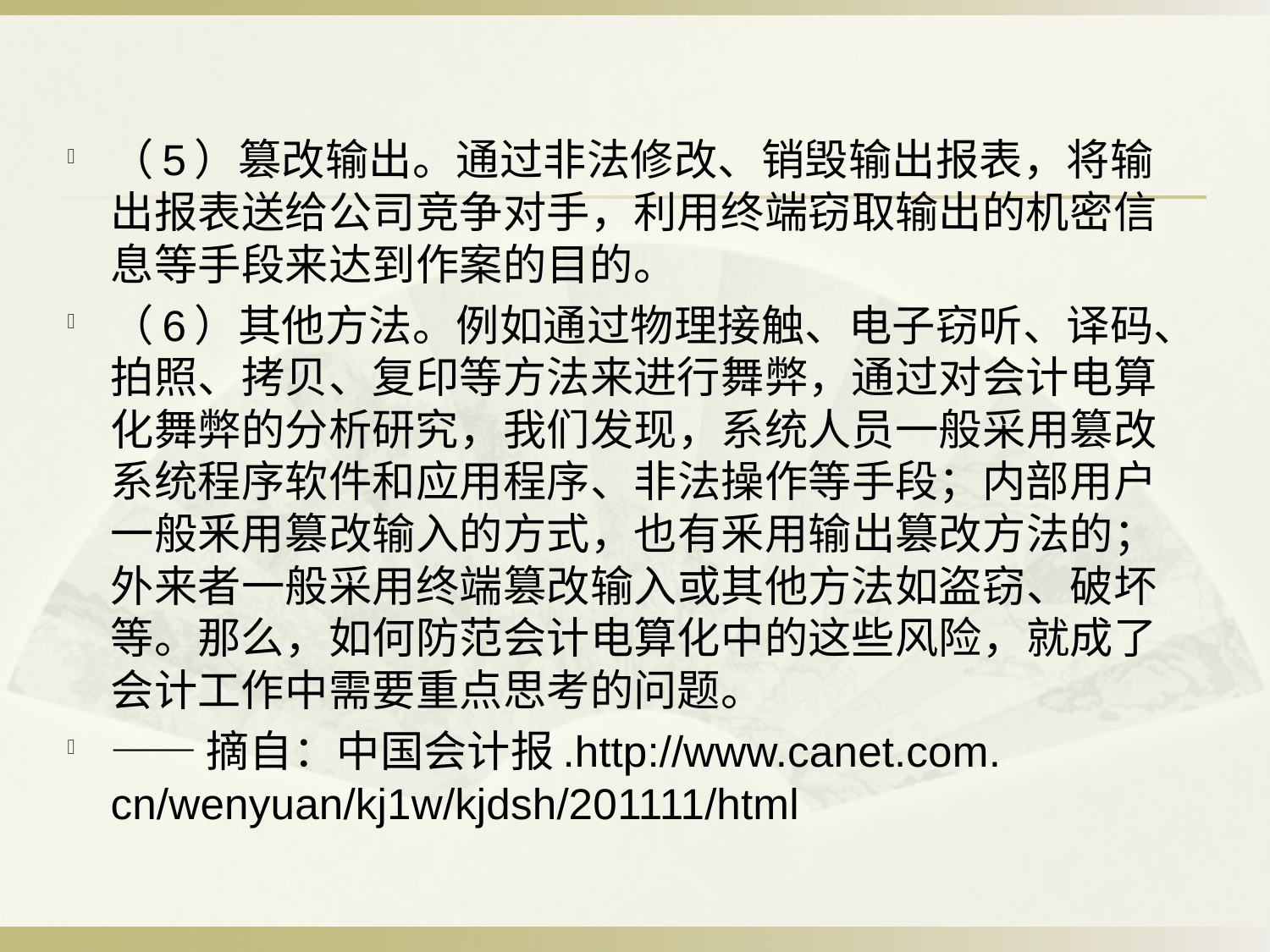

（5）篡改输出。通过非法修改、销毁输出报表，将输出报表送给公司竞争对手，利用终端窃取输出的机密信息等手段来达到作案的目的。
（6）其他方法。例如通过物理接触、电子窃听、译码、拍照、拷贝、复印等方法来进行舞弊，通过对会计电算化舞弊的分析研究，我们发现，系统人员一般采用篡改系统程序软件和应用程序、非法操作等手段；内部用户一般釆用篡改输入的方式，也有釆用输出篡改方法的；外来者一般采用终端篡改输入或其他方法如盗窃、破坏等。那么，如何防范会计电算化中的这些风险，就成了会计工作中需要重点思考的问题。
——摘自：中国会计报.http://www.canet.com. cn/wenyuan/kj1w/kjdsh/201111/html